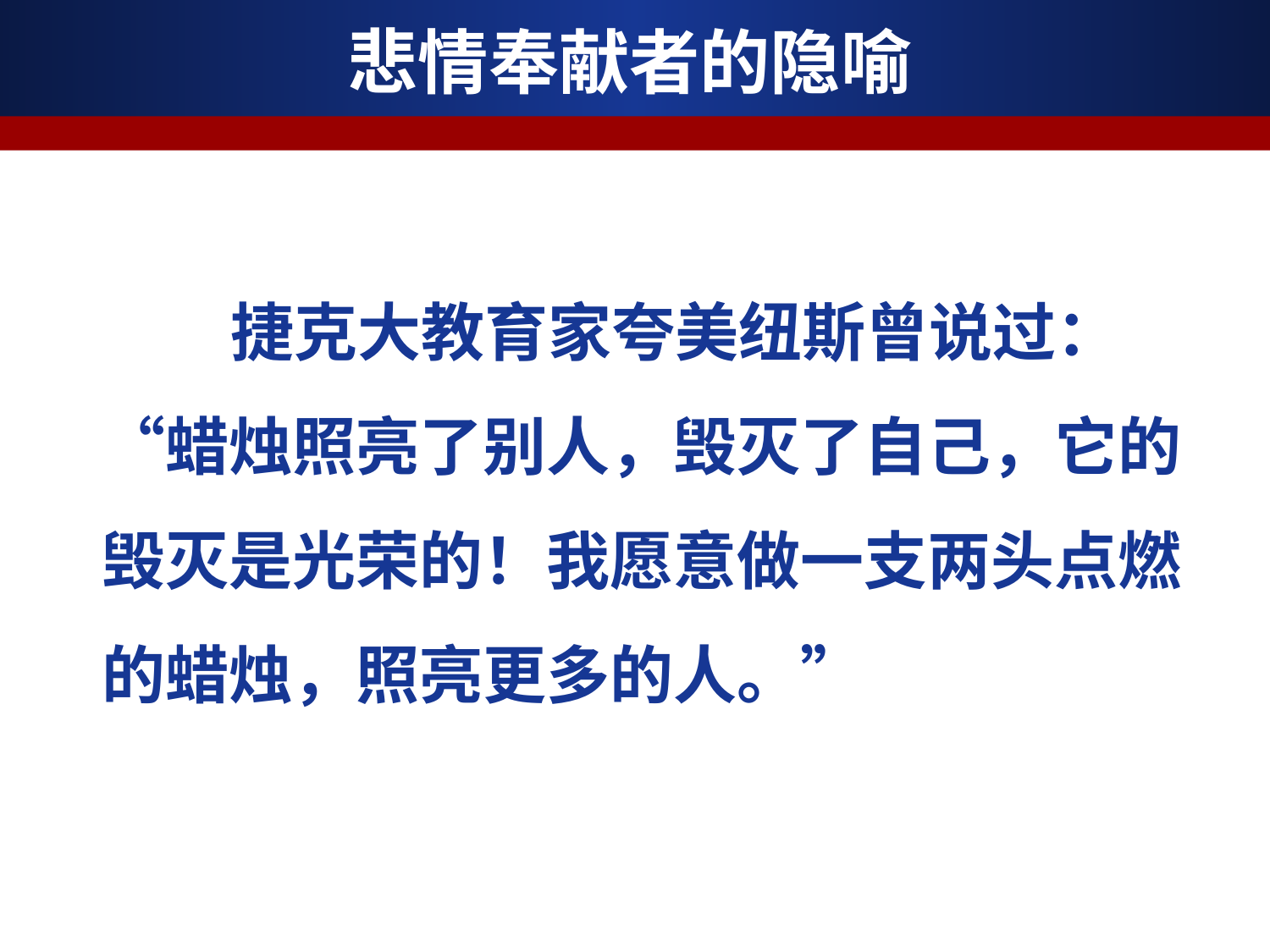

# 悲情奉献者的隐喻
        捷克大教育家夸美纽斯曾说过：“蜡烛照亮了别人，毁灭了自己，它的毁灭是光荣的！我愿意做一支两头点燃的蜡烛，照亮更多的人。”